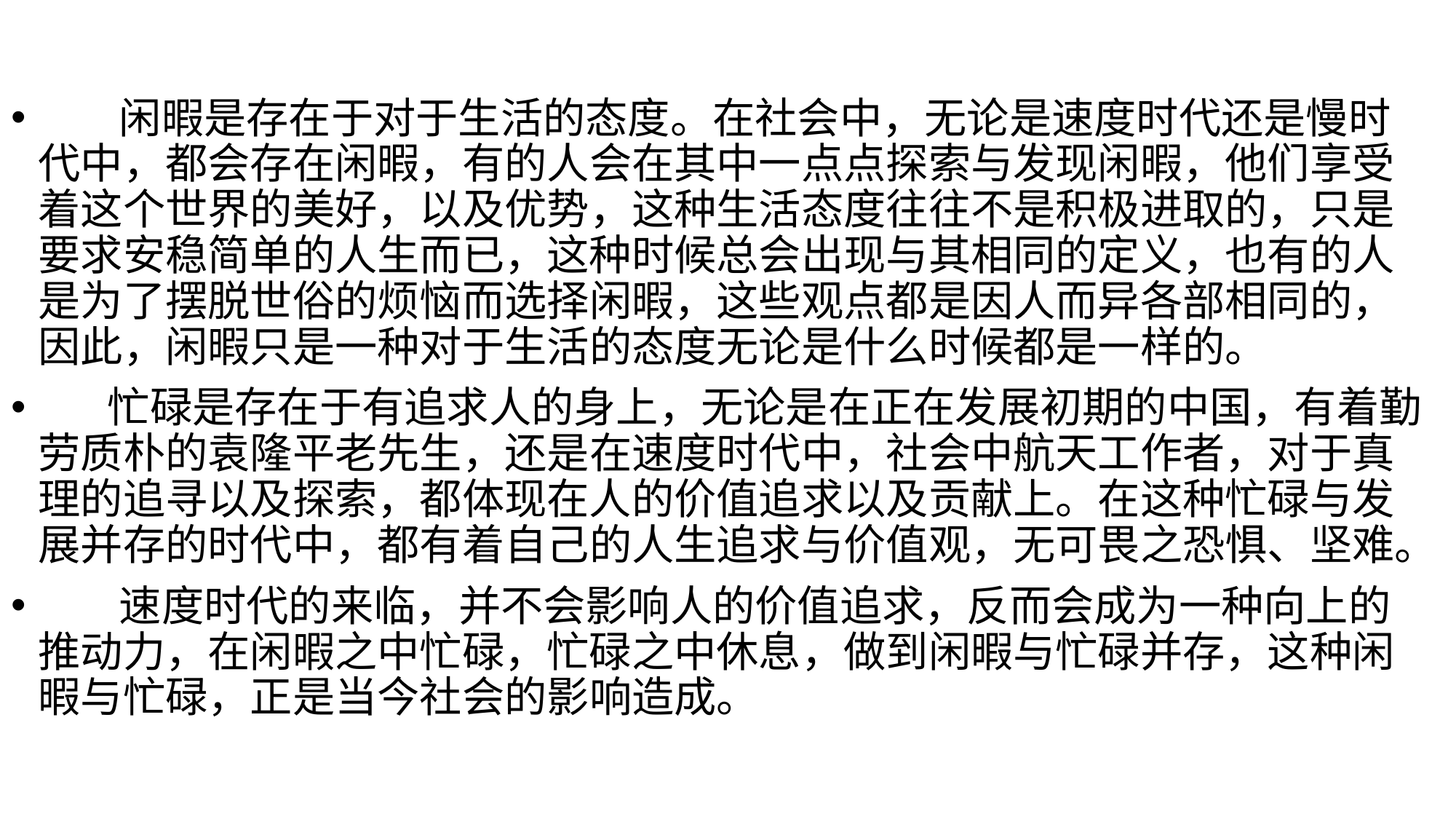

闲暇是存在于对于生活的态度。在社会中，无论是速度时代还是慢时代中，都会存在闲暇，有的人会在其中一点点探索与发现闲暇，他们享受着这个世界的美好，以及优势，这种生活态度往往不是积极进取的，只是要求安稳简单的人生而已，这种时候总会出现与其相同的定义，也有的人是为了摆脱世俗的烦恼而选择闲暇，这些观点都是因人而异各部相同的，因此，闲暇只是一种对于生活的态度无论是什么时候都是一样的。
     忙碌是存在于有追求人的身上，无论是在正在发展初期的中国，有着勤劳质朴的袁隆平老先生，还是在速度时代中，社会中航天工作者，对于真理的追寻以及探索，都体现在人的价值追求以及贡献上。在这种忙碌与发展并存的时代中，都有着自己的人生追求与价值观，无可畏之恐惧、坚难。
      速度时代的来临，并不会影响人的价值追求，反而会成为一种向上的推动力，在闲暇之中忙碌，忙碌之中休息，做到闲暇与忙碌并存，这种闲暇与忙碌，正是当今社会的影响造成。